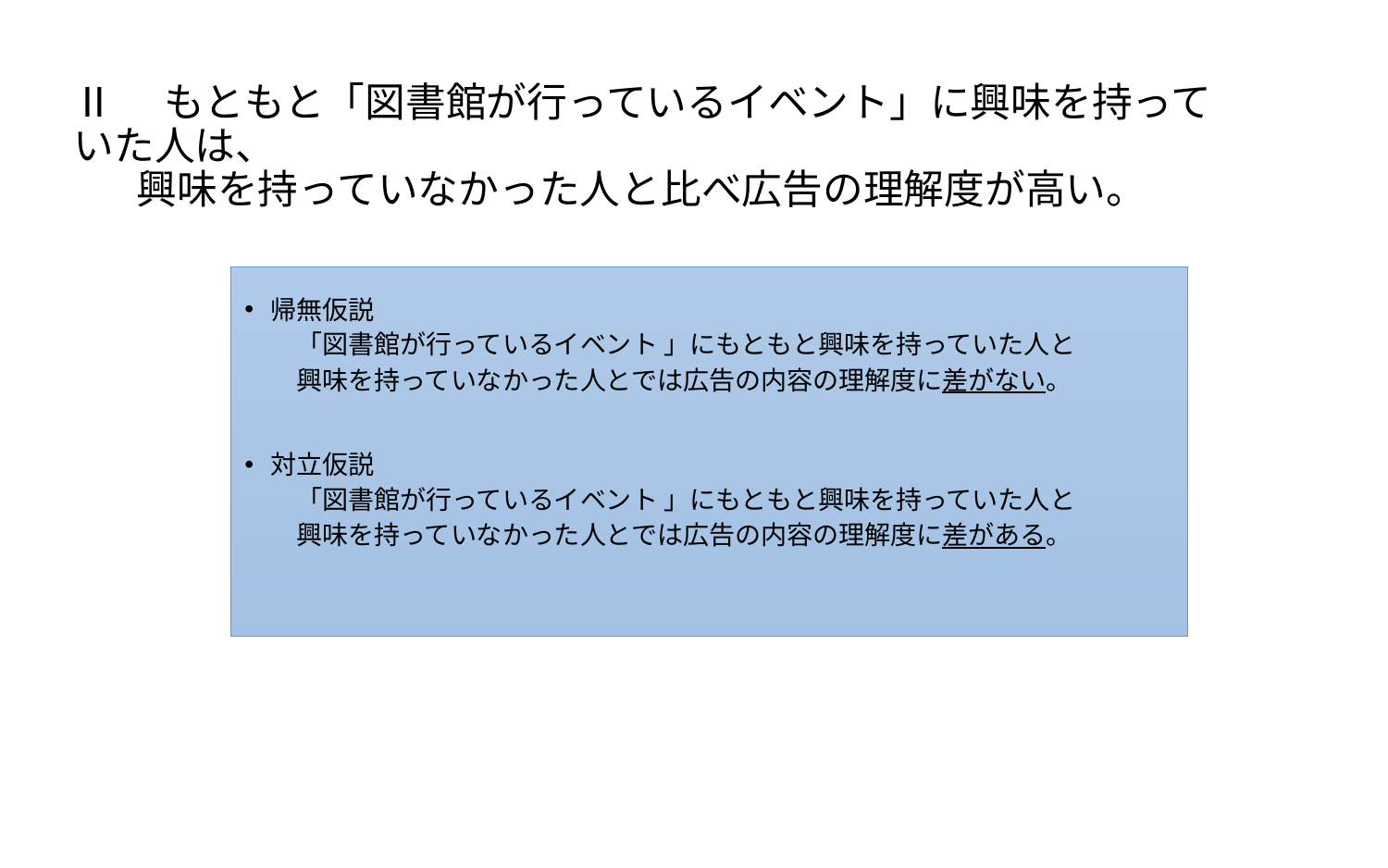

# Ⅱ　もともと「図書館が行っているイベント」に興味を持っていた人は、 興味を持っていなかった人と比べ広告の理解度が高い。
帰無仮説
「図書館が行っているイベント 」にもともと興味を持っていた人と
興味を持っていなかった人とでは広告の内容の理解度に差がない。

対立仮説
「図書館が行っているイベント 」にもともと興味を持っていた人と
興味を持っていなかった人とでは広告の内容の理解度に差がある。